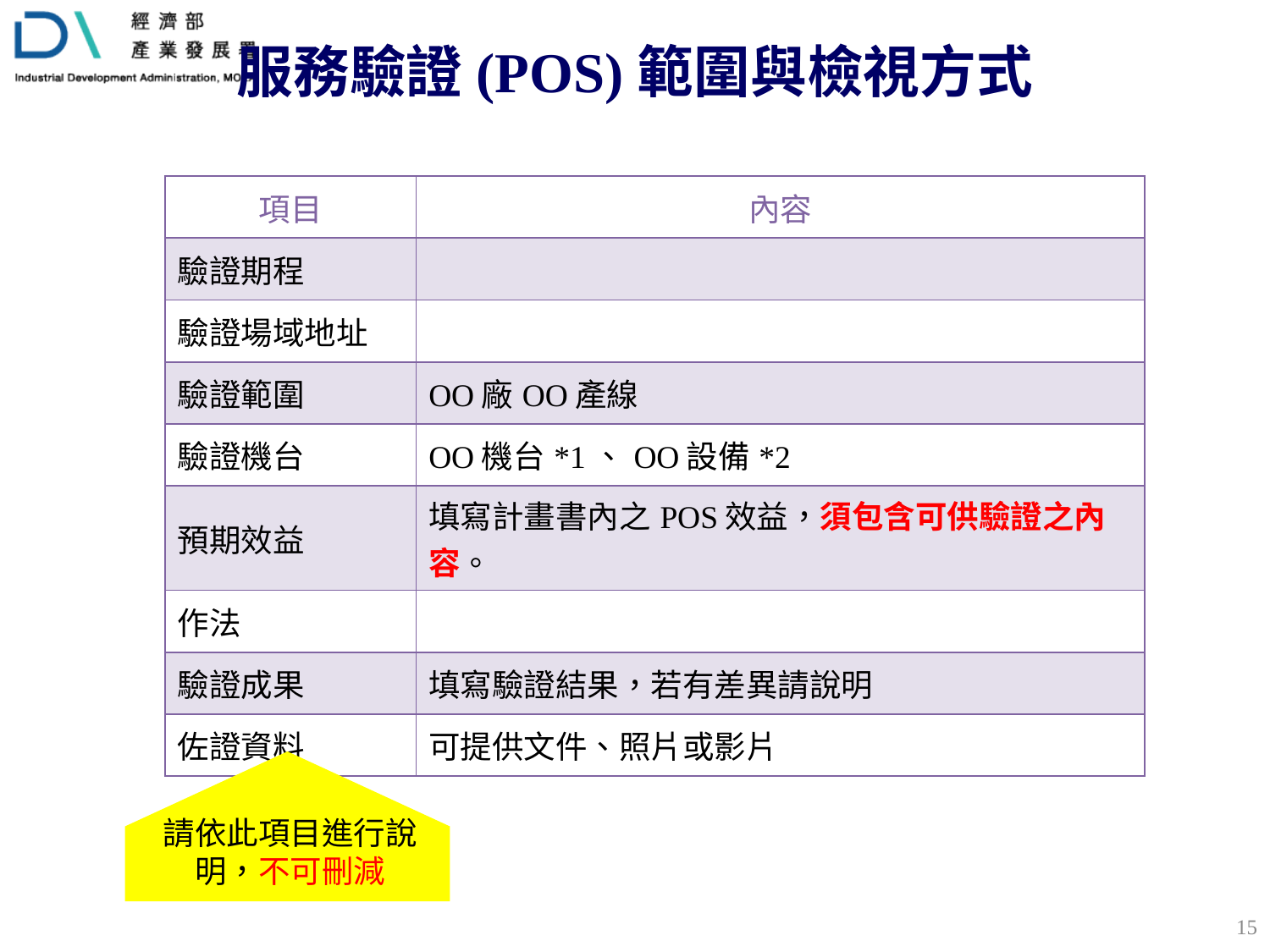

# 服務驗證(POS)範圍與檢視方式
| 項目 | 內容 |
| --- | --- |
| 驗證期程 |  |
| 驗證場域地址 |  |
| 驗證範圍 | OO廠OO產線 |
| 驗證機台 | OO機台\*1、OO設備\*2 |
| 預期效益 | 填寫計畫書內之POS效益，須包含可供驗證之內容。 |
| 作法 |  |
| 驗證成果 | 填寫驗證結果，若有差異請說明 |
| 佐證資料 | 可提供文件、照片或影片 |

請依此項目進行說明，不可刪減
15